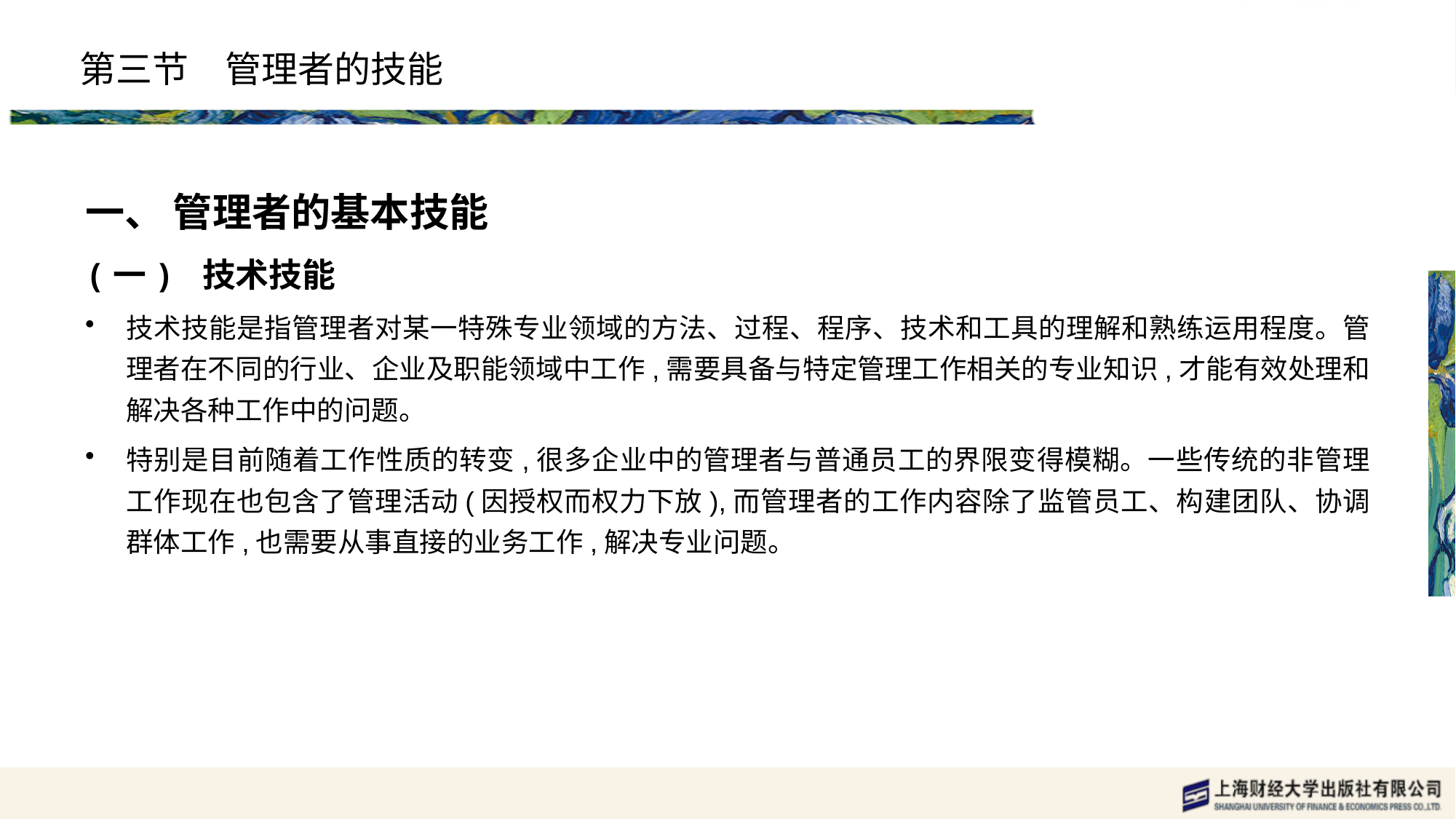

# 第三节　管理者的技能
一、 管理者的基本技能
(一) 技术技能
技术技能是指管理者对某一特殊专业领域的方法、过程、程序、技术和工具的理解和熟练运用程度。管理者在不同的行业、企业及职能领域中工作,需要具备与特定管理工作相关的专业知识,才能有效处理和解决各种工作中的问题。
特别是目前随着工作性质的转变,很多企业中的管理者与普通员工的界限变得模糊。一些传统的非管理工作现在也包含了管理活动(因授权而权力下放),而管理者的工作内容除了监管员工、构建团队、协调群体工作,也需要从事直接的业务工作,解决专业问题。